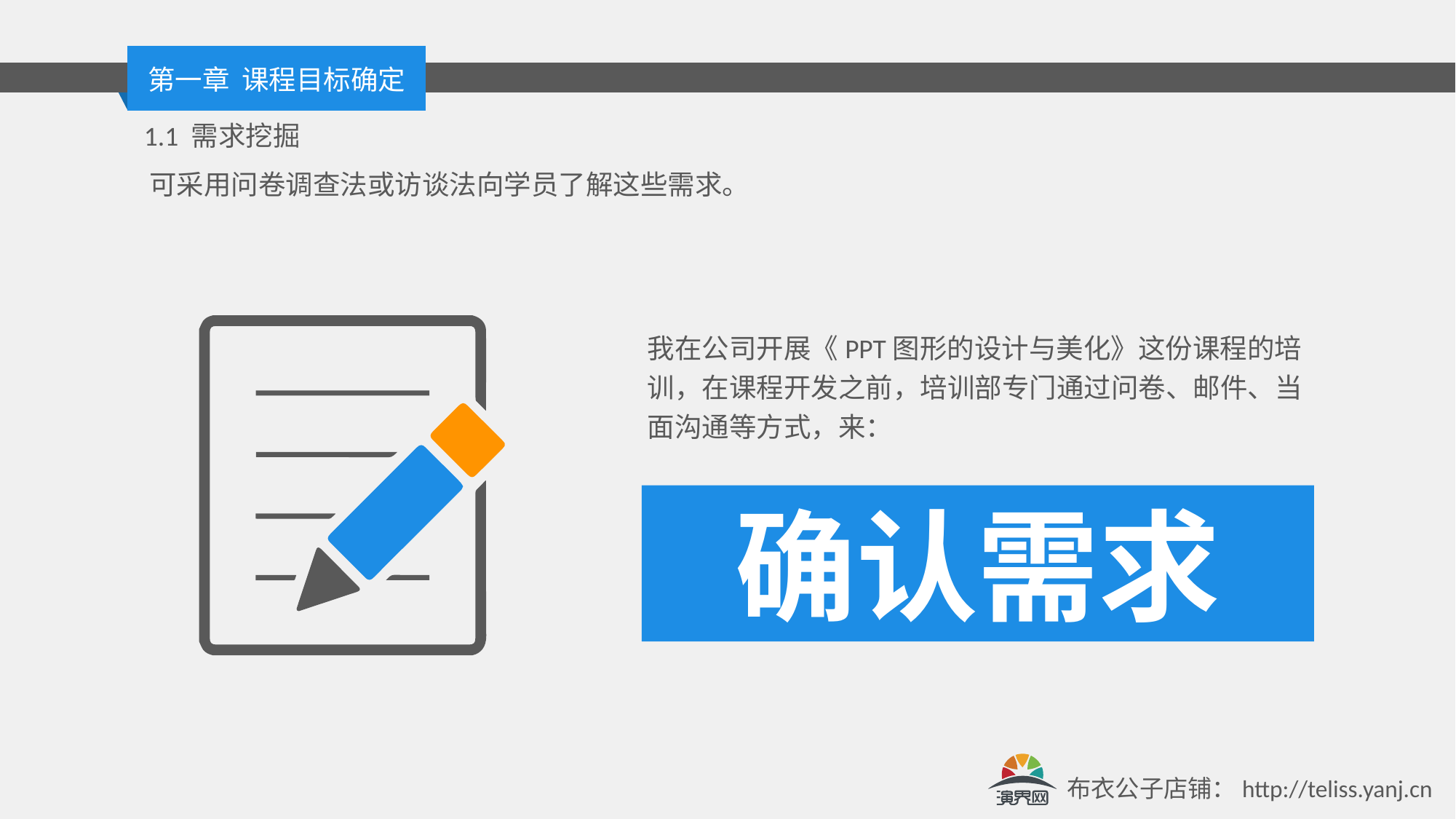

1.1 需求挖掘
可采用问卷调查法或访谈法向学员了解这些需求。

我在公司开展《PPT图形的设计与美化》这份课程的培训，在课程开发之前，培训部专门通过问卷、邮件、当面沟通等方式，来：
确认需求